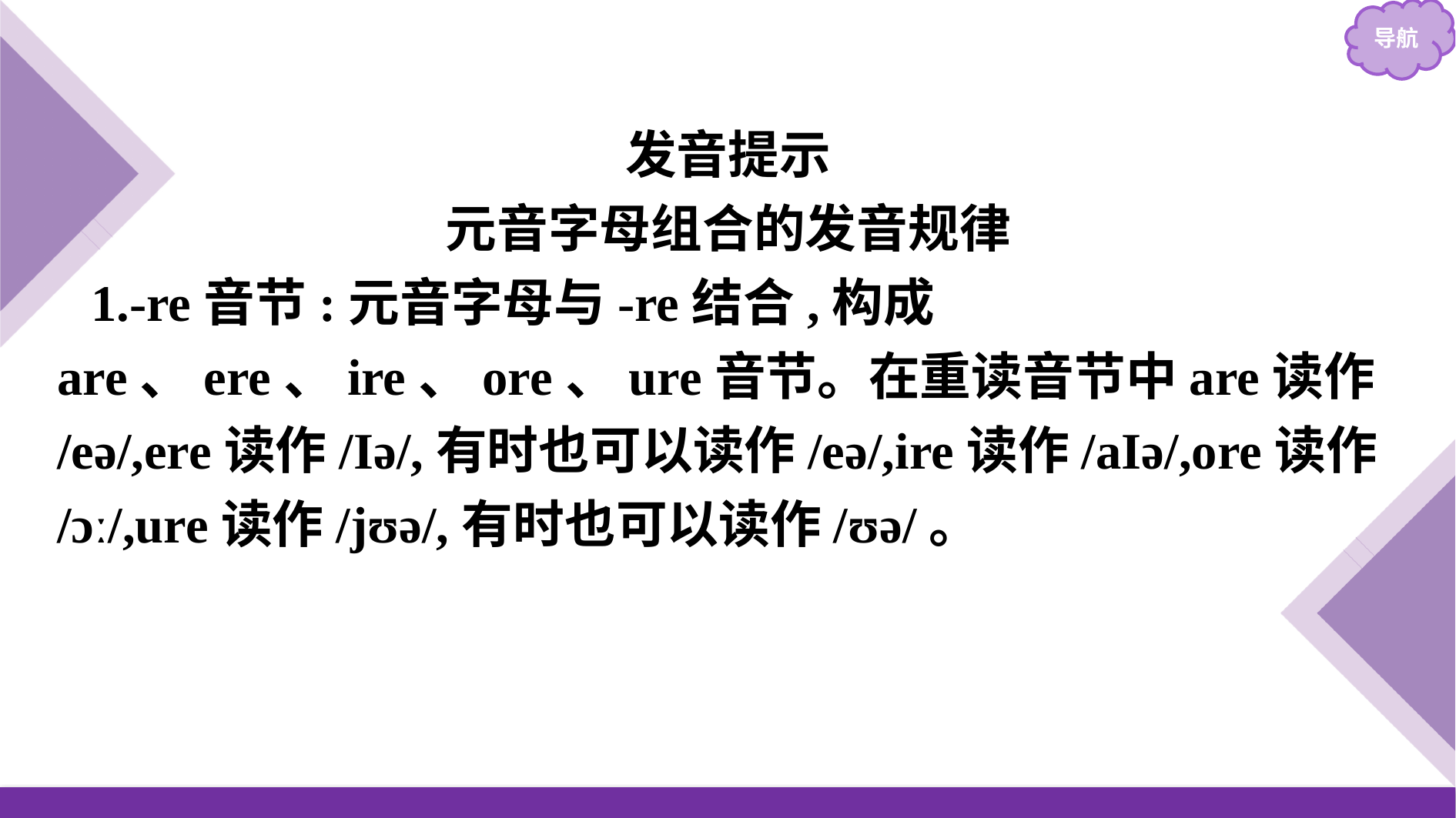

发音提示
元音字母组合的发音规律
1.-re音节:元音字母与-re结合,构成are、ere、ire、ore、ure音节。在重读音节中are读作/eə/,ere读作/Iə/,有时也可以读作/eə/,ire读作/aIə/,ore读作/ɔː/,ure读作/jʊə/,有时也可以读作/ʊə/。